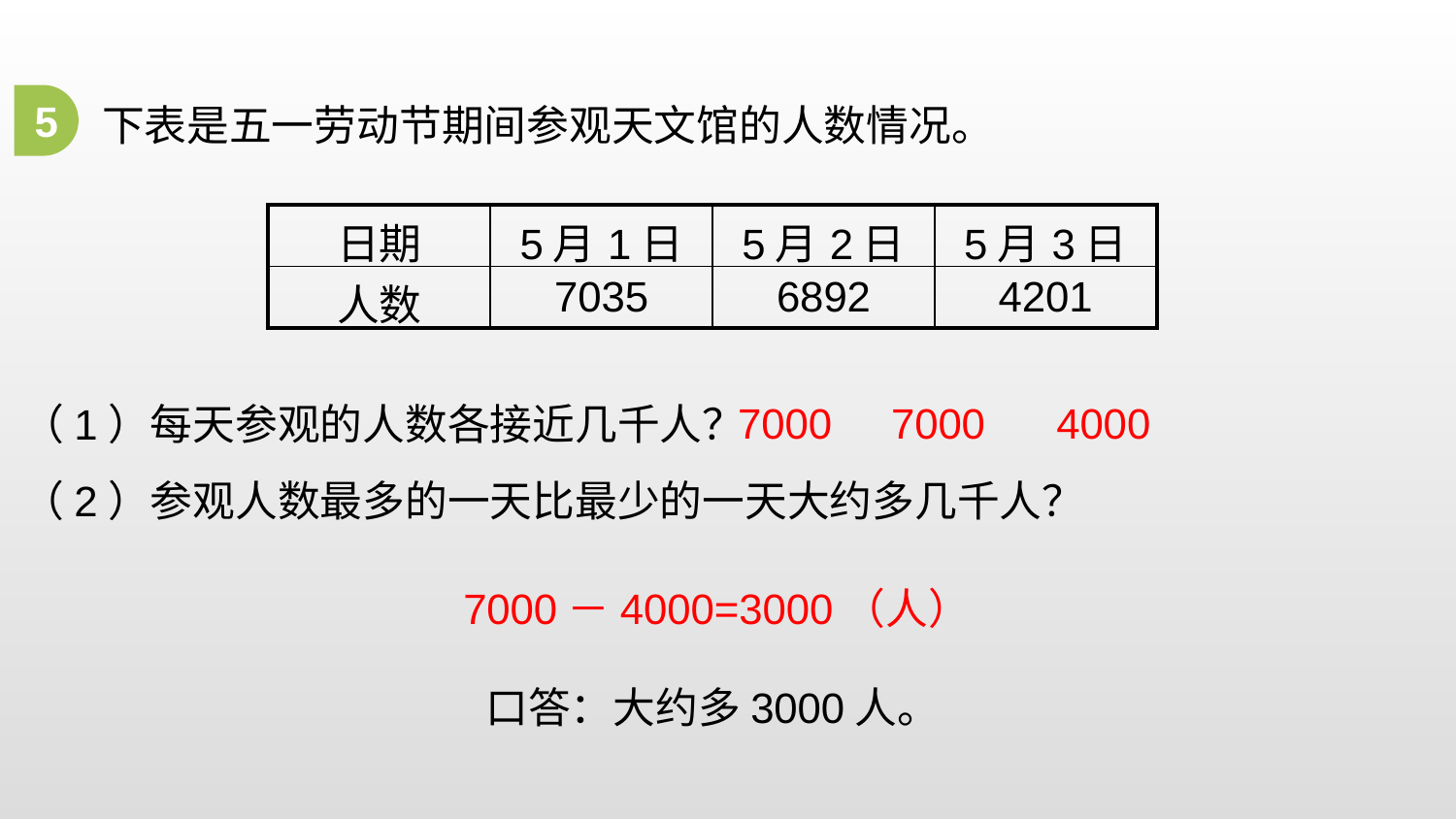

5
下表是五一劳动节期间参观天文馆的人数情况。
| 日期 | 5月1日 | 5月2日 | 5月3日 |
| --- | --- | --- | --- |
| 人数 | 7035 | 6892 | 4201 |
7000     7000      4000
（1）每天参观的人数各接近几千人？
（2）参观人数最多的一天比最少的一天大约多几千人？
7000－4000=3000（人）
口答：大约多3000人。